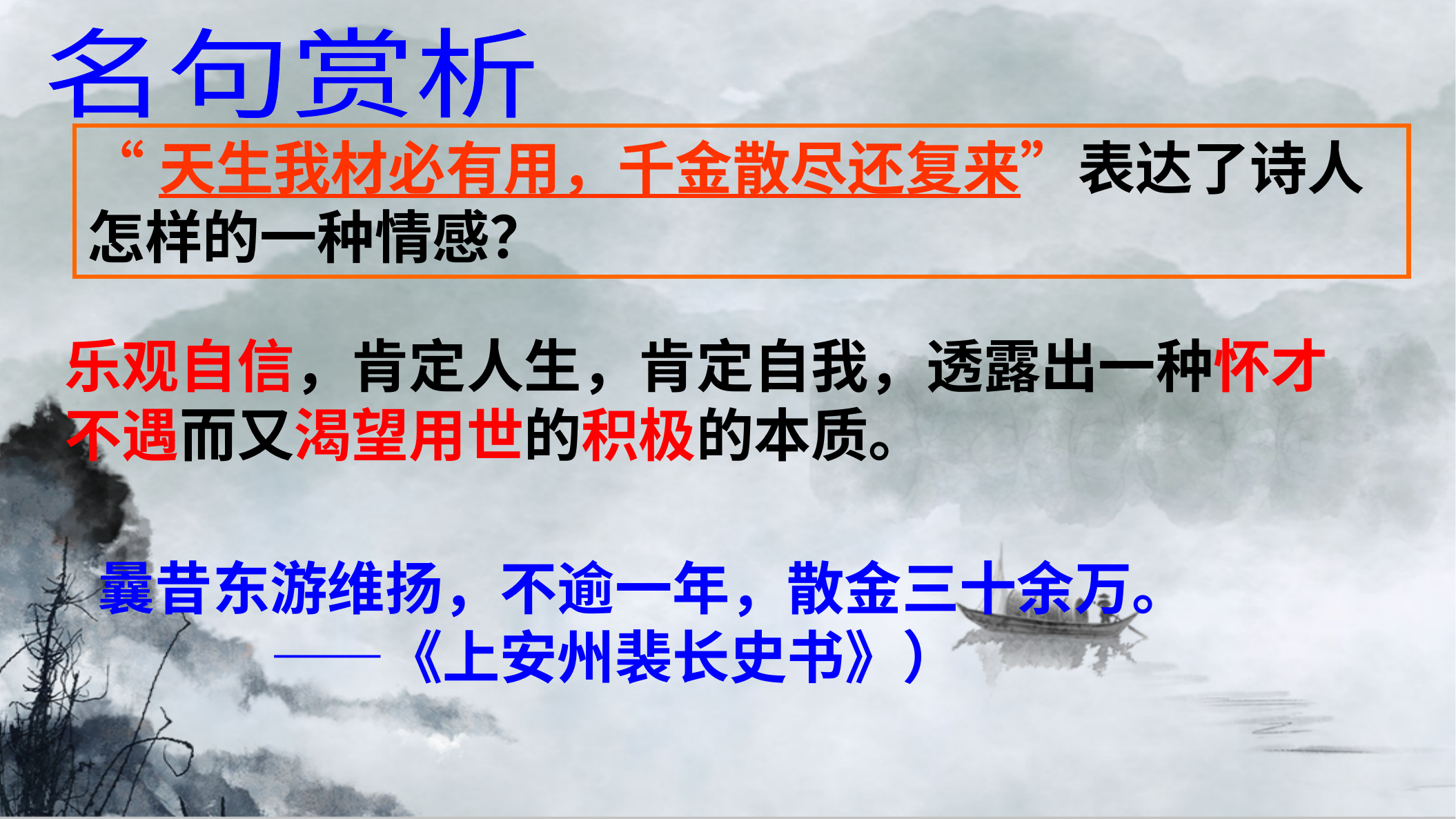

名句赏析
“天生我材必有用，千金散尽还复来”表达了诗人怎样的一种情感？
乐观自信，肯定人生，肯定自我，透露出一种怀才不遇而又渴望用世的积极的本质。
曩昔东游维扬，不逾一年，散金三十余万。
　　　——《上安州裴长史书》）